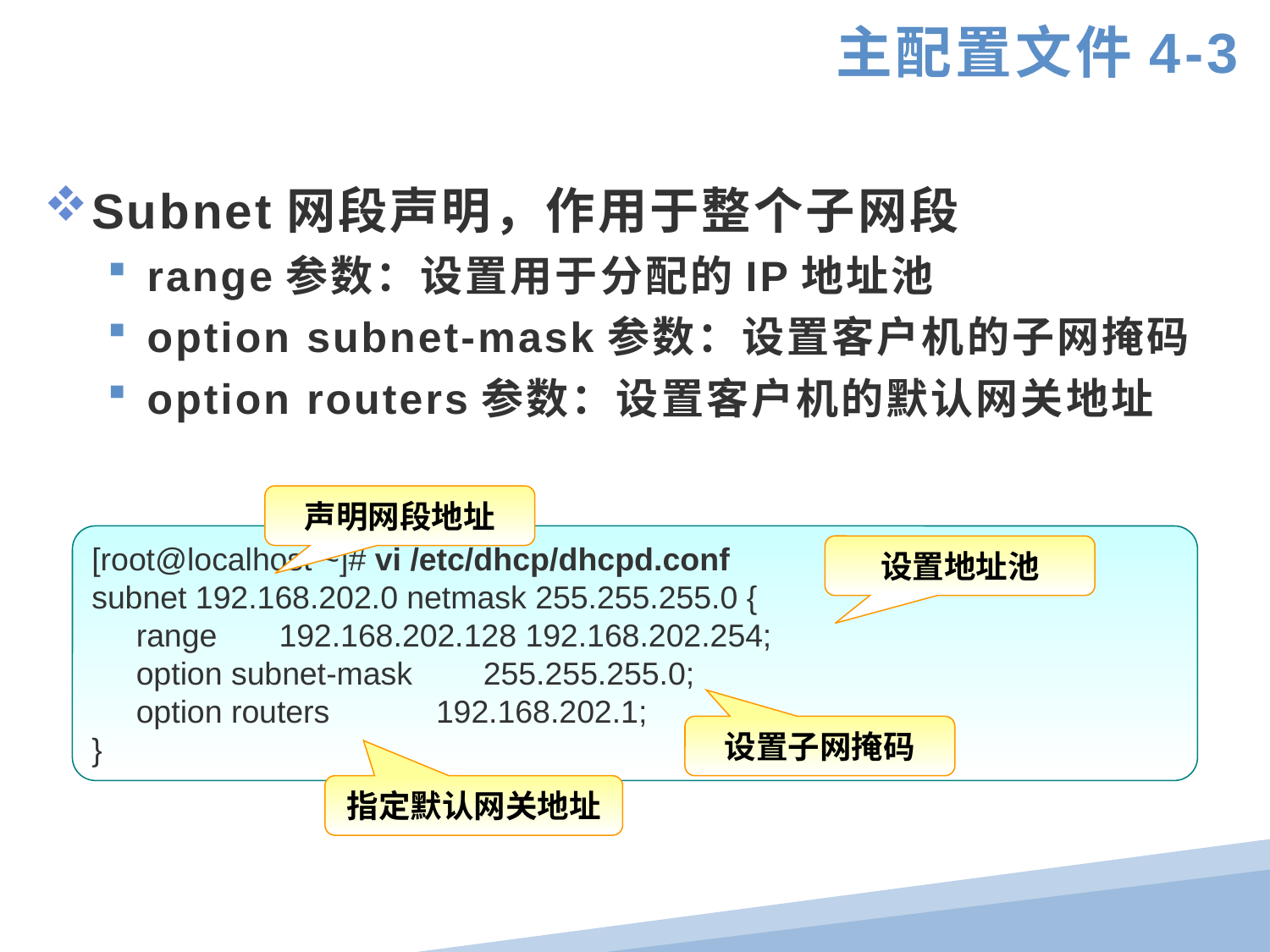

主配置文件4-3
Subnet网段声明，作用于整个子网段
range参数：设置用于分配的IP地址池
option subnet-mask参数：设置客户机的子网掩码
option routers参数：设置客户机的默认网关地址

声明网段地址
[root@localhost ~]# vi /etc/dhcp/dhcpd.conf
subnet 192.168.202.0 netmask 255.255.255.0 {
     range       192.168.202.128 192.168.202.254;
     option subnet-mask        255.255.255.0;
     option routers            192.168.202.1;
}
设置地址池
设置子网掩码
指定默认网关地址